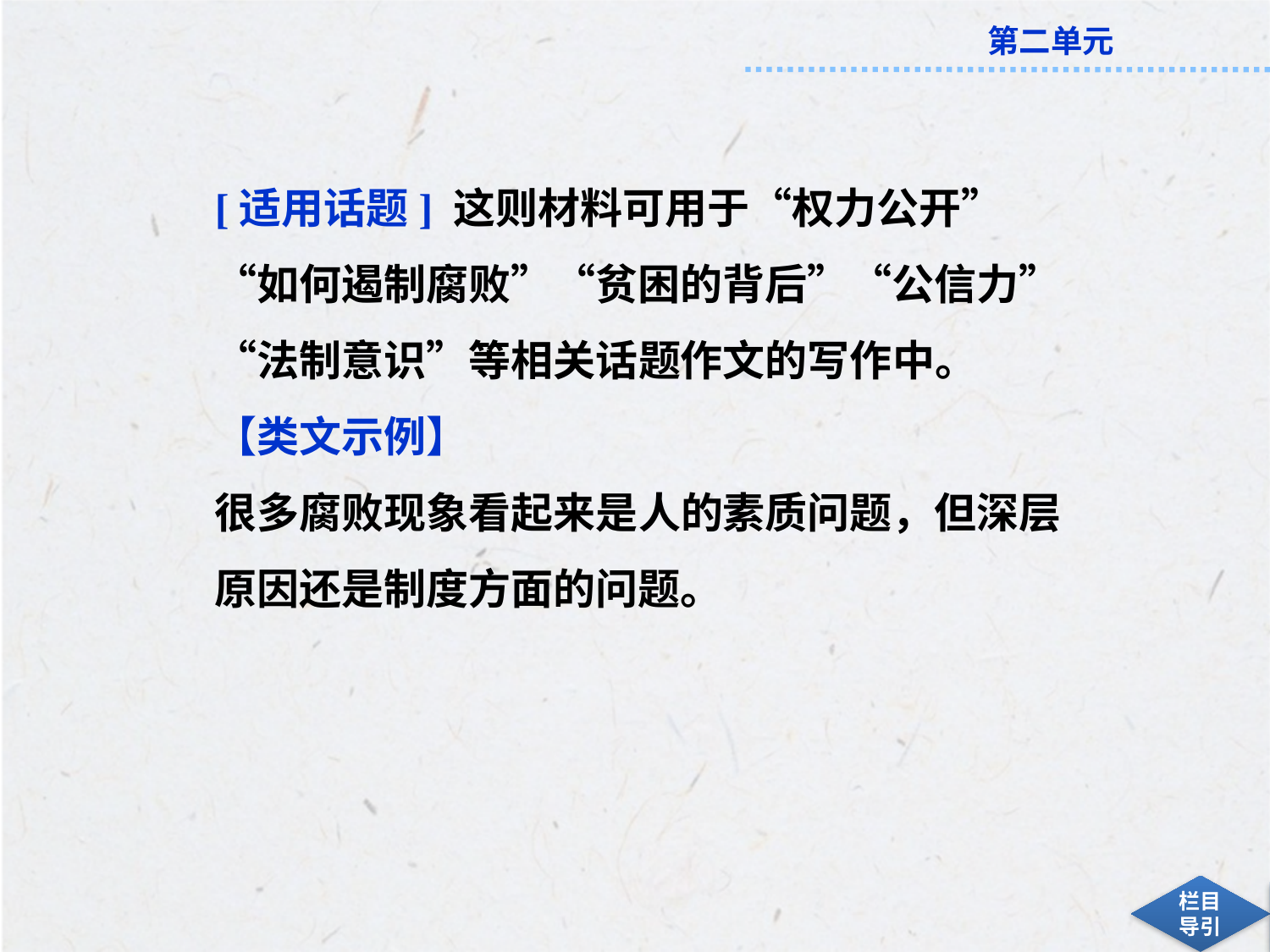

[适用话题] 这则材料可用于“权力公开”“如何遏制腐败”“贫困的背后”“公信力”“法制意识”等相关话题作文的写作中。
【类文示例】
很多腐败现象看起来是人的素质问题，但深层原因还是制度方面的问题。